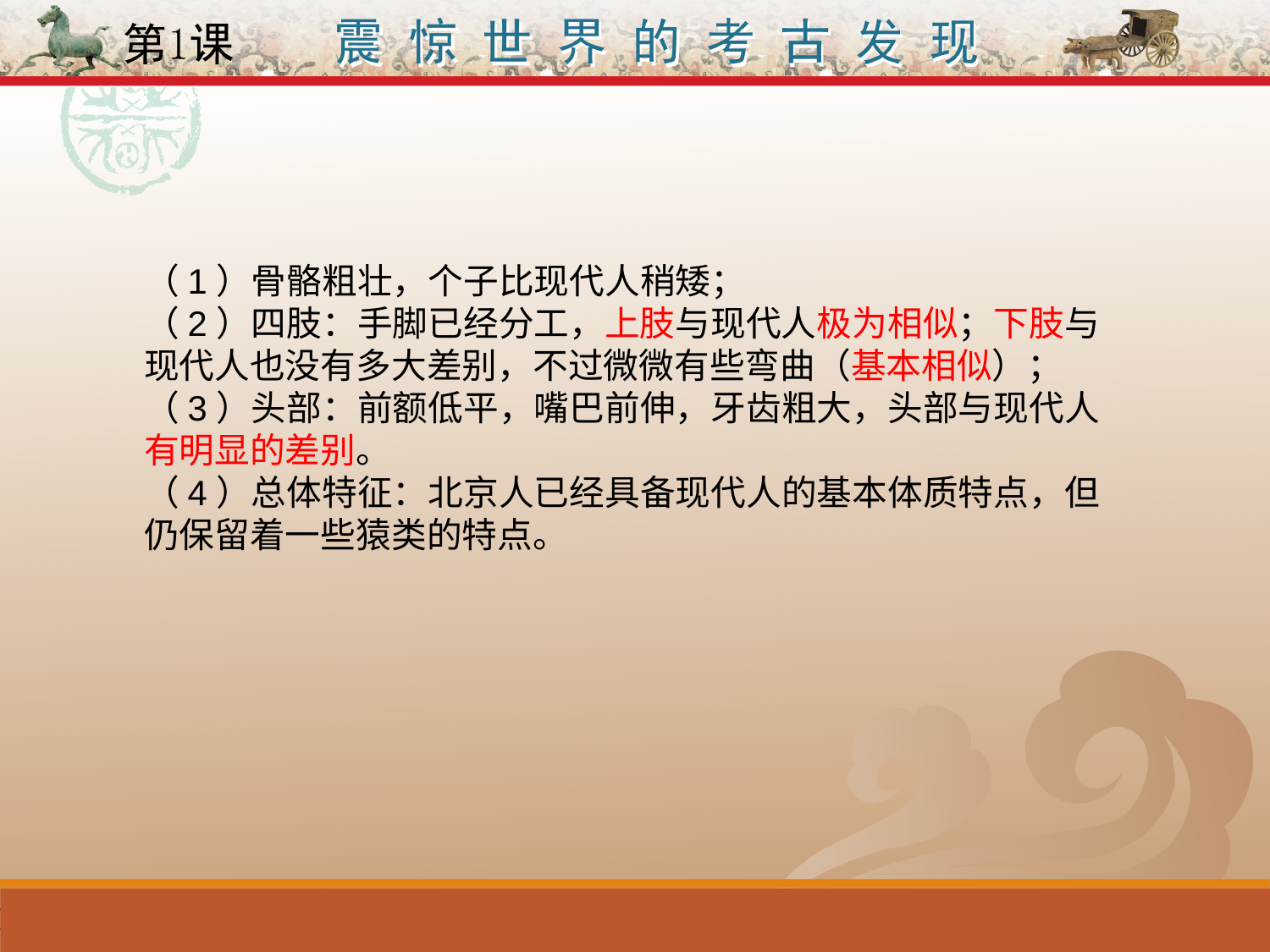

（1）骨骼粗壮，个子比现代人稍矮；
（2）四肢：手脚已经分工，上肢与现代人极为相似；下肢与现代人也没有多大差别，不过微微有些弯曲（基本相似）；
（3）头部：前额低平，嘴巴前伸，牙齿粗大，头部与现代人有明显的差别。
（4）总体特征：北京人已经具备现代人的基本体质特点，但仍保留着一些猿类的特点。